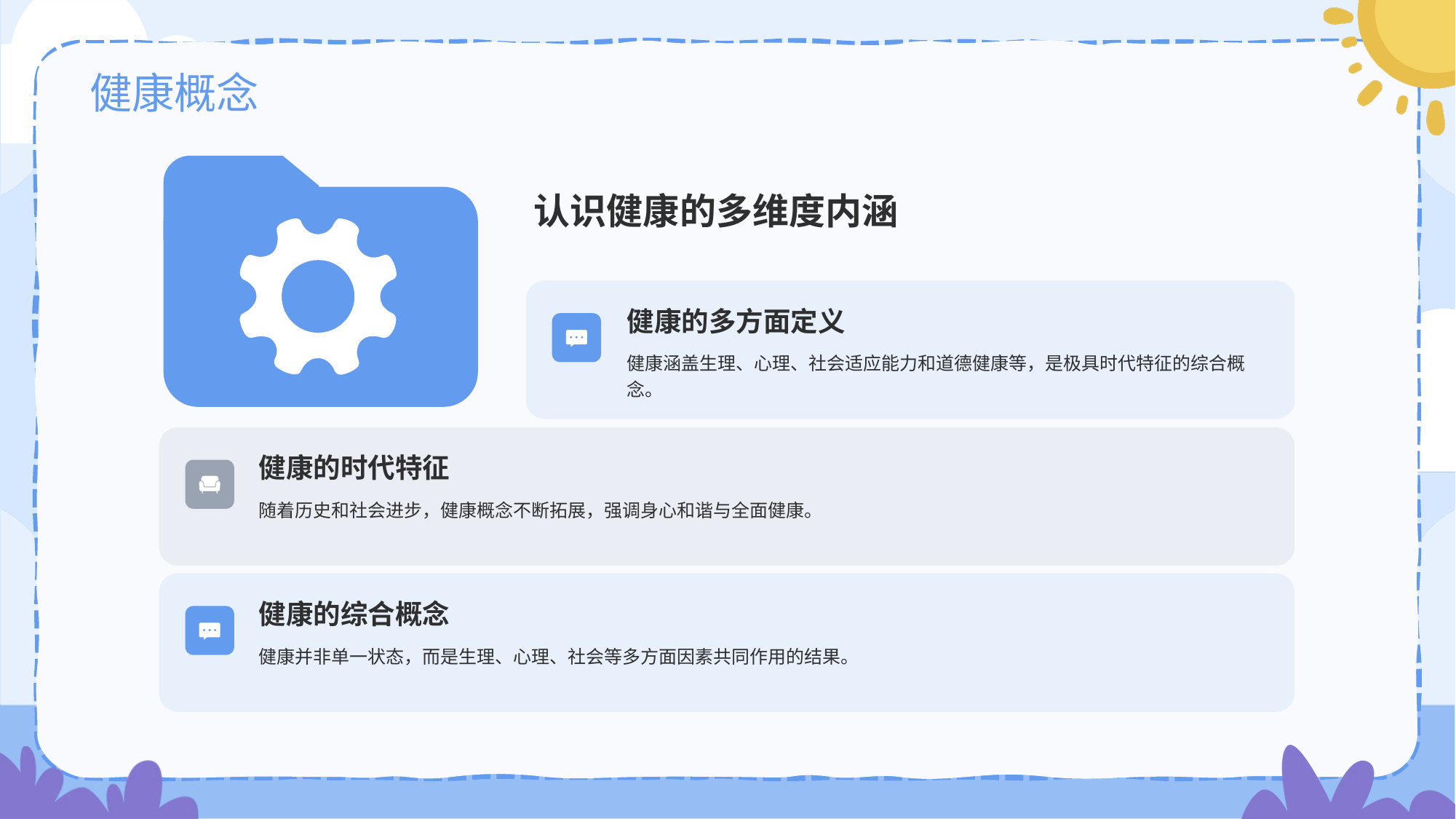

# 健康概念

认识健康的多维度内涵

健康的多方面定义

健康涵盖生理、心理、社会适应能力和道德健康等，是极具时代特征的综合概念。

健康的时代特征

随着历史和社会进步，健康概念不断拓展，强调身心和谐与全面健康。

健康的综合概念

健康并非单一状态，而是生理、心理、社会等多方面因素共同作用的结果。